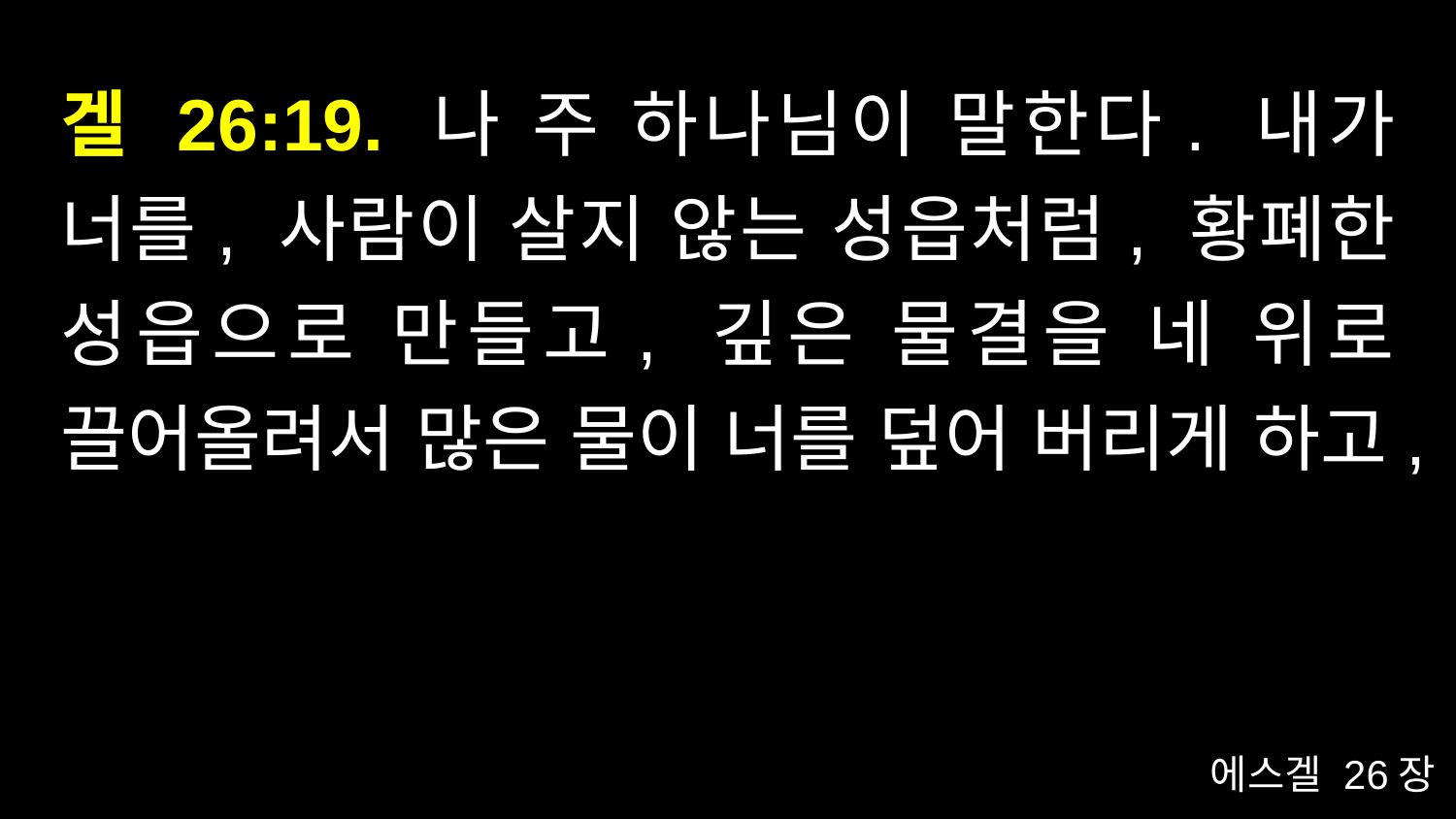

# 겔 26:19. 나 주 하나님이 말한다. 내가 너를, 사람이 살지 않는 성읍처럼, 황폐한 성읍으로 만들고, 깊은 물결을 네 위로 끌어올려서 많은 물이 너를 덮어 버리게 하고,
에스겔 26장